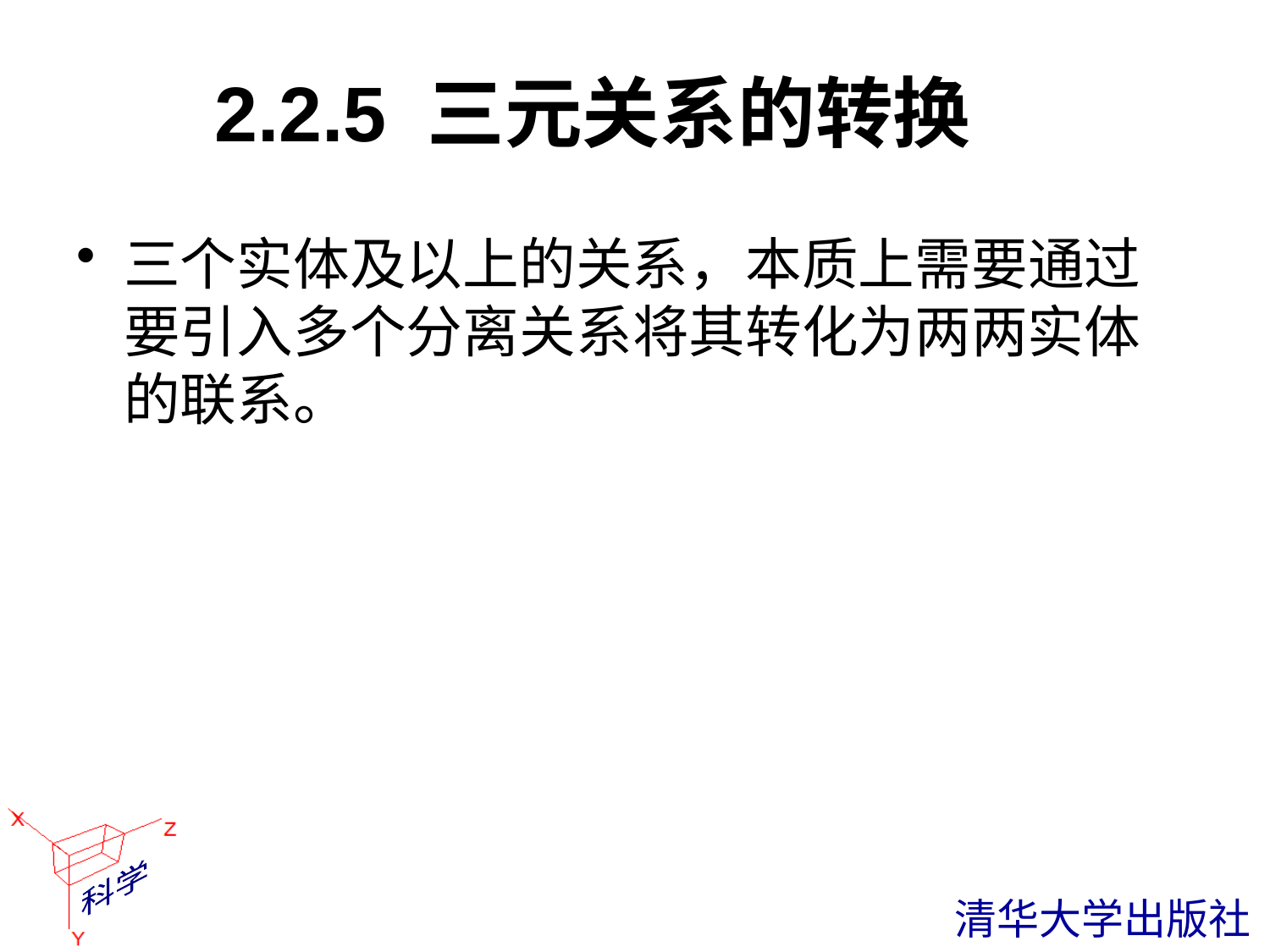

# 2.2.5 三元关系的转换
三个实体及以上的关系，本质上需要通过要引入多个分离关系将其转化为两两实体的联系。
      清华大学出版社